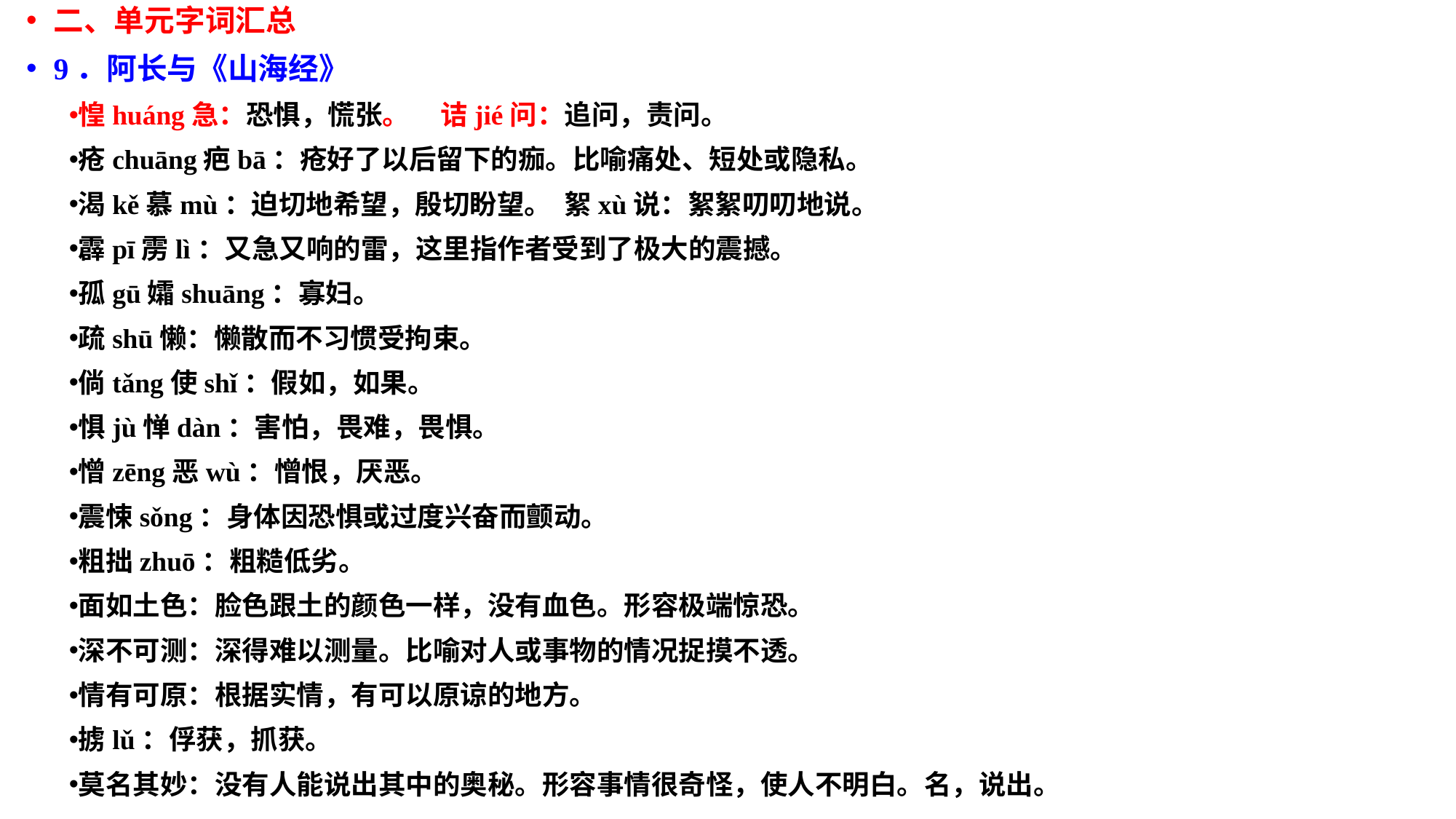

二、单元字词汇总
9．阿长与《山海经》
惶huáng急：恐惧，慌张。     诘jié问：追问，责问。
疮chuāng疤bā：疮好了以后留下的痂。比喻痛处、短处或隐私。
渴kě慕mù：迫切地希望，殷切盼望。  絮xù说：絮絮叨叨地说。
霹pī雳lì：又急又响的雷，这里指作者受到了极大的震撼。
孤gū孀shuāng：寡妇。
疏shū懒：懒散而不习惯受拘束。
倘tǎng使shǐ：假如，如果。
惧jù惮dàn：害怕，畏难，畏惧。
憎zēng恶wù：憎恨，厌恶。
震悚sǒng：身体因恐惧或过度兴奋而颤动。
粗拙zhuō：粗糙低劣。
面如土色：脸色跟土的颜色一样，没有血色。形容极端惊恐。
深不可测：深得难以测量。比喻对人或事物的情况捉摸不透。
情有可原：根据实情，有可以原谅的地方。
掳lǔ：俘获，抓获。
莫名其妙：没有人能说出其中的奥秘。形容事情很奇怪，使人不明白。名，说出。